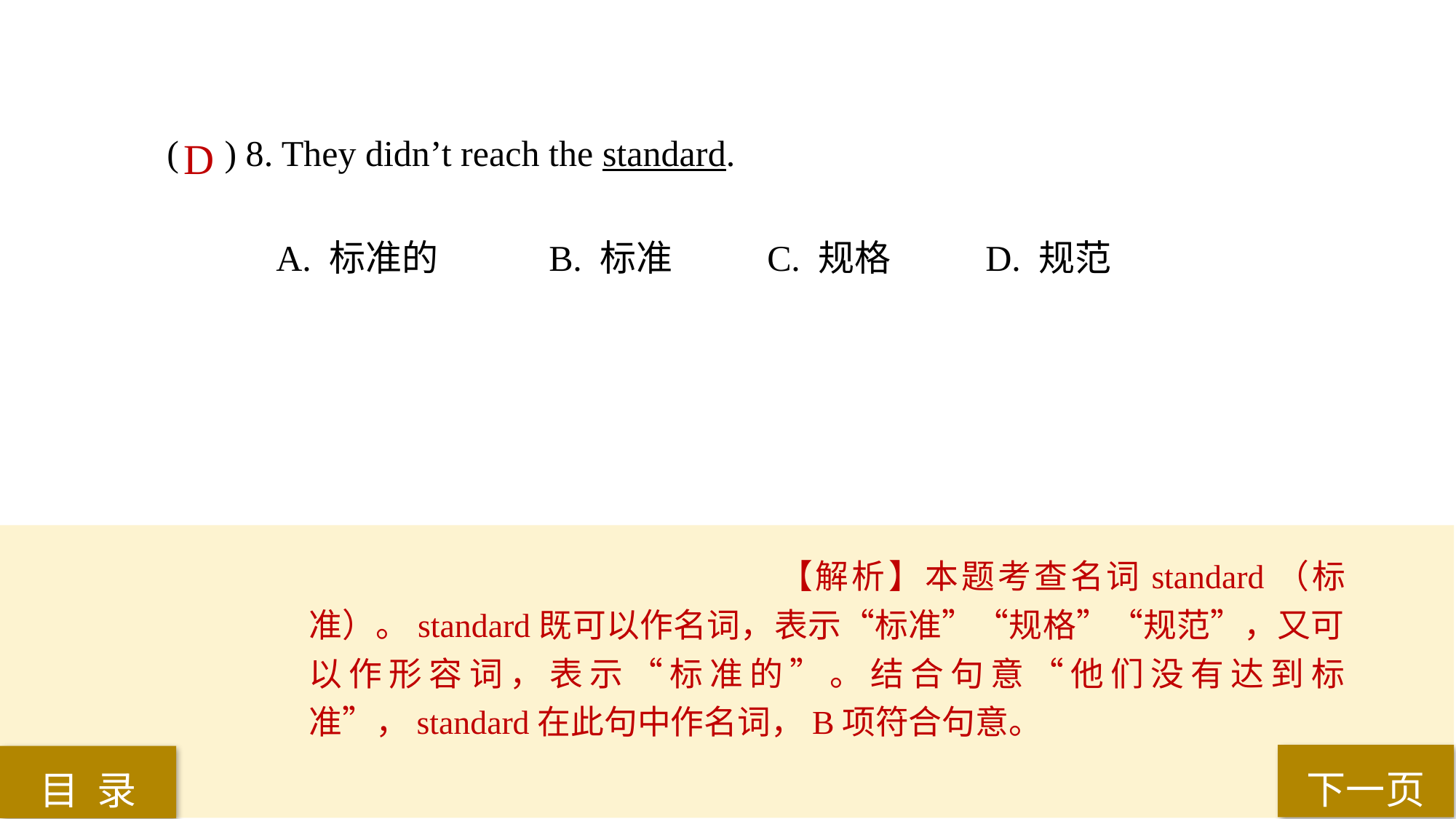

(     ) 8. They didn’t reach the standard.

A. 标准的 	B. 标准 	C. 规格 	D. 规范
D
【解析】本题考查名词standard（标准）。standard既可以作名词，表示“标准”“规格”“规范”，又可以作形容词，表示“标准的”。结合句意“他们没有达到标准”，standard在此句中作名词，B项符合句意。